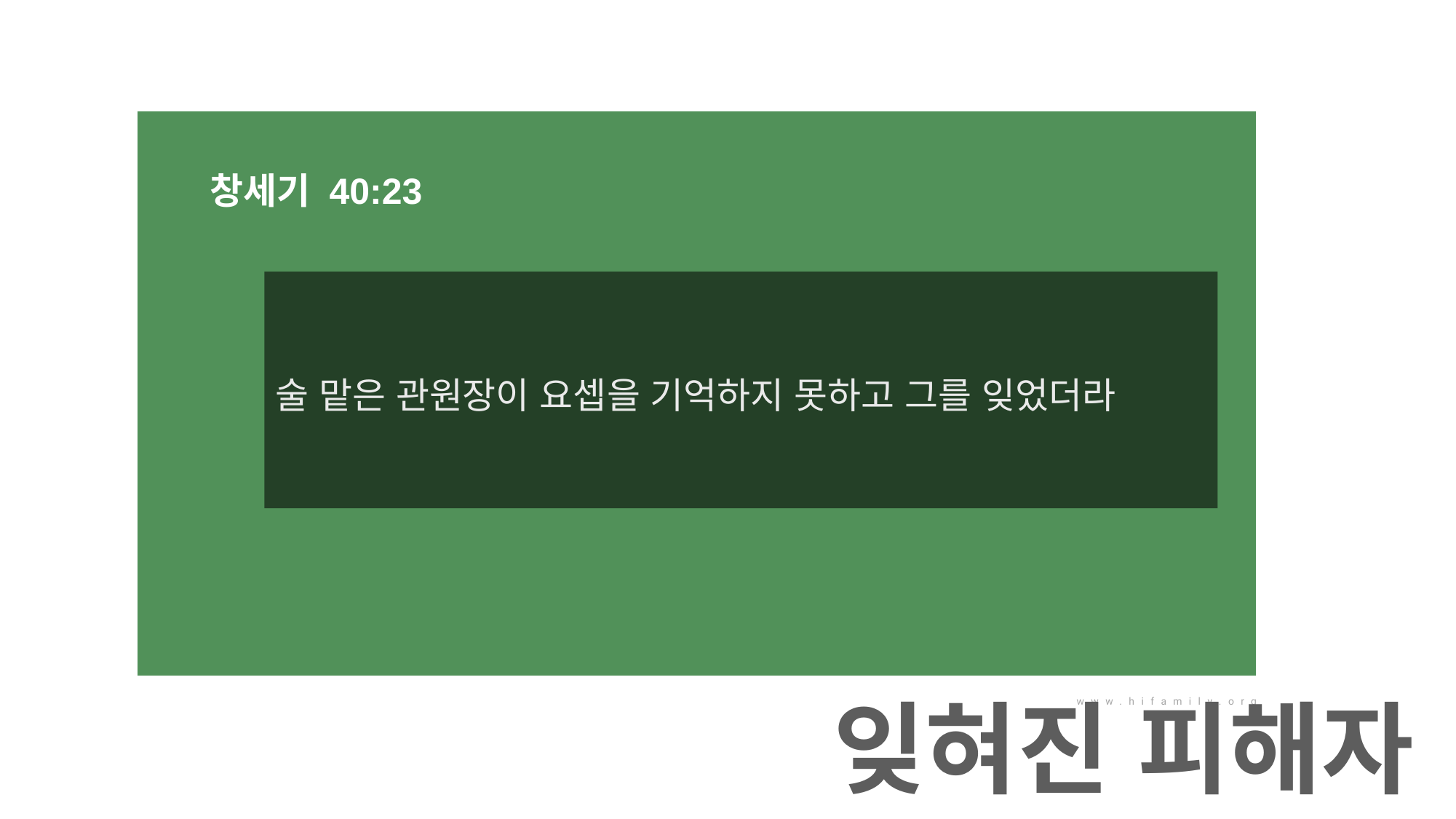

창세기 40:23
술 맡은 관원장이 요셉을 기억하지 못하고 그를 잊었더라
잊혀진 피해자
www.hifamily.org